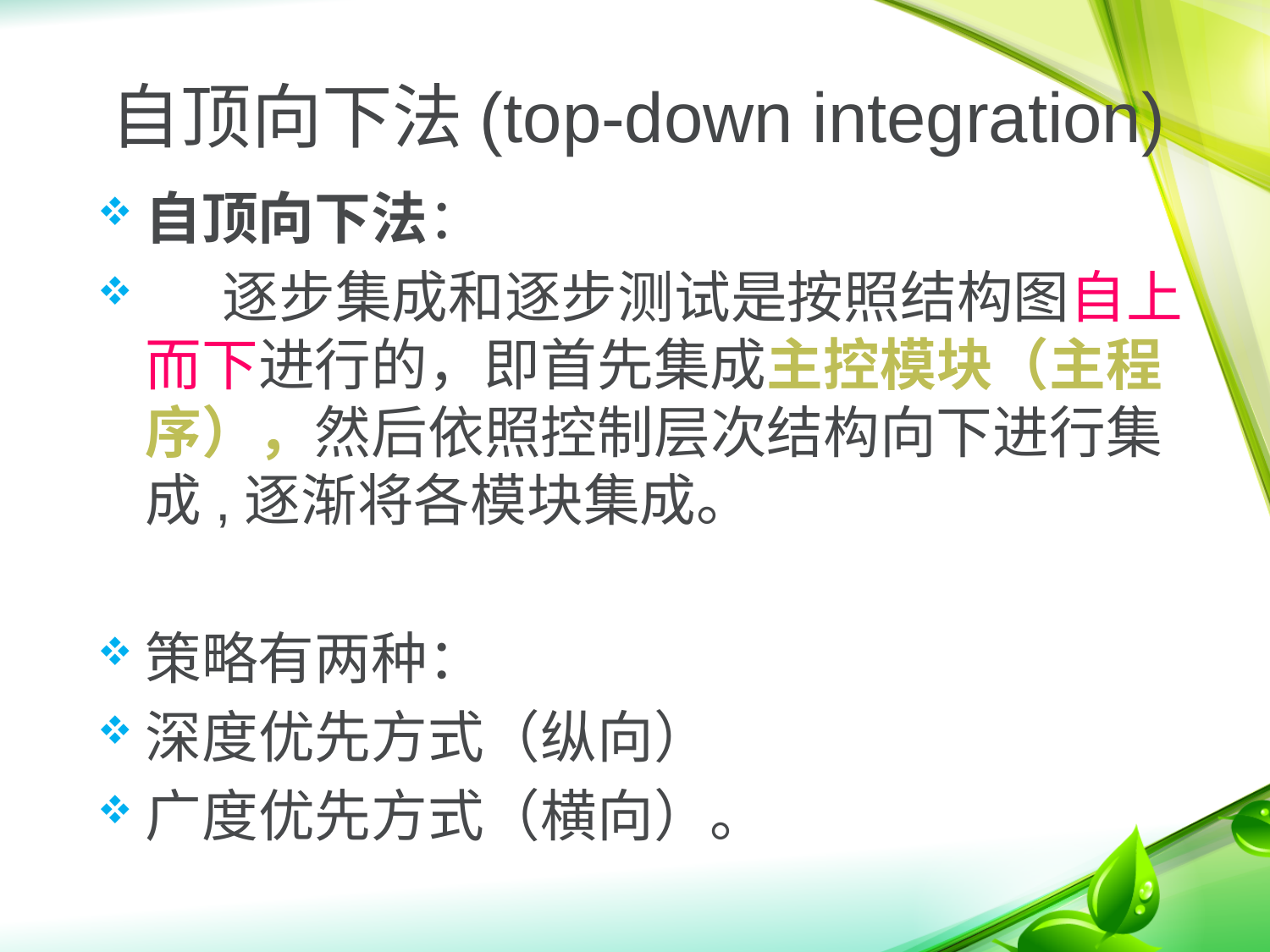

自顶向下法(top-down integration)
自顶向下法：
     逐步集成和逐步测试是按照结构图自上而下进行的，即首先集成主控模块（主程序），然后依照控制层次结构向下进行集成,逐渐将各模块集成。

策略有两种：
深度优先方式（纵向）
广度优先方式（横向）。